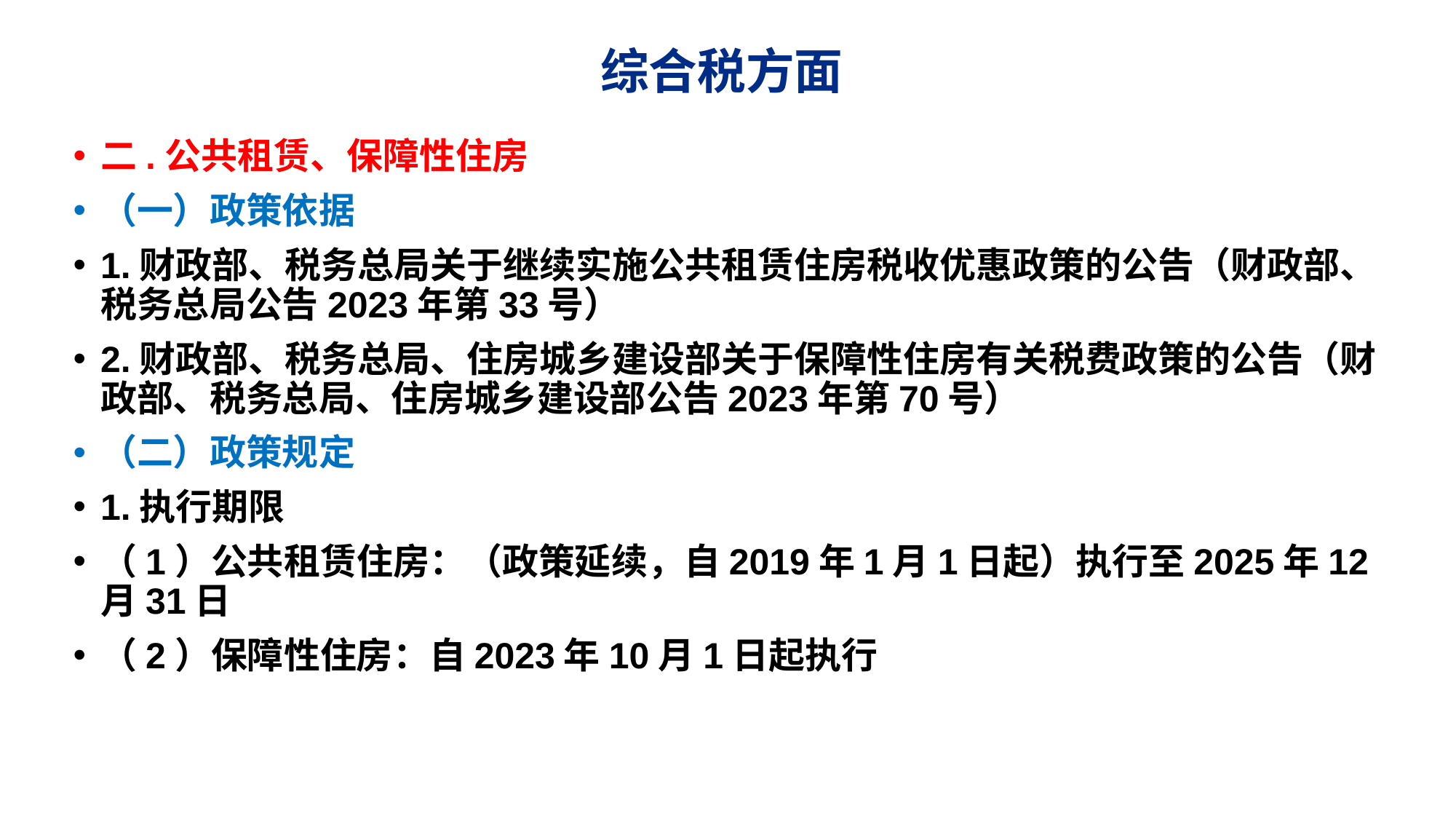

# 综合税方面
二.公共租赁、保障性住房
（一）政策依据
1.财政部、税务总局关于继续实施公共租赁住房税收优惠政策的公告（财政部、税务总局公告2023年第33号）
2.财政部、税务总局、住房城乡建设部关于保障性住房有关税费政策的公告（财政部、税务总局、住房城乡建设部公告2023年第70号）
（二）政策规定
1.执行期限
（1）公共租赁住房：（政策延续，自2019年1月1日起）执行至2025年12月31日
（2）保障性住房：自2023年10月1日起执行